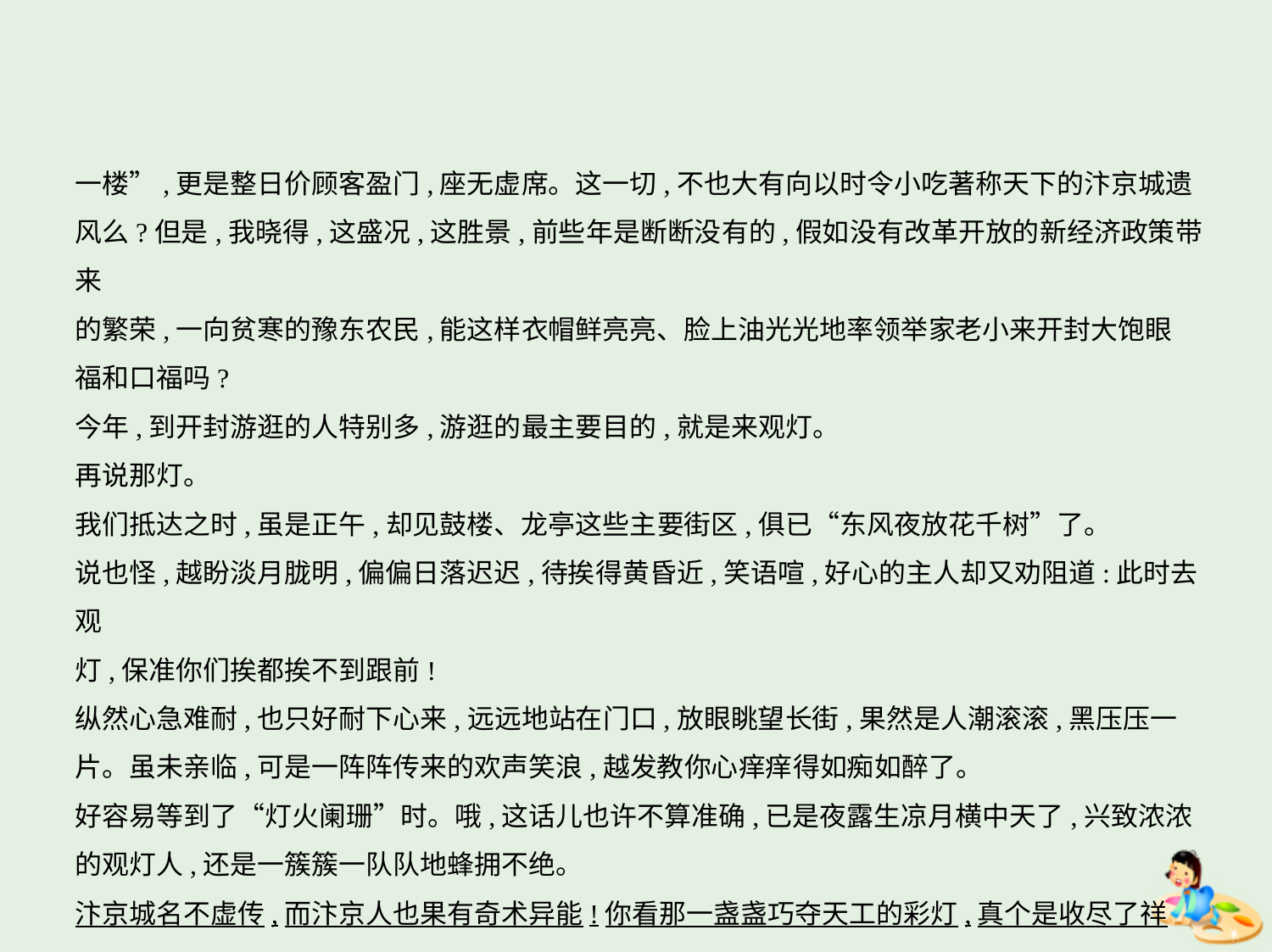

一楼”,更是整日价顾客盈门,座无虚席。这一切,不也大有向以时令小吃著称天下的汴京城遗
风么?但是,我晓得,这盛况,这胜景,前些年是断断没有的,假如没有改革开放的新经济政策带来
的繁荣,一向贫寒的豫东农民,能这样衣帽鲜亮亮、脸上油光光地率领举家老小来开封大饱眼
福和口福吗?
今年,到开封游逛的人特别多,游逛的最主要目的,就是来观灯。
再说那灯。
我们抵达之时,虽是正午,却见鼓楼、龙亭这些主要街区,俱已“东风夜放花千树”了。
说也怪,越盼淡月胧明,偏偏日落迟迟,待挨得黄昏近,笑语喧,好心的主人却又劝阻道:此时去观
灯,保准你们挨都挨不到跟前!
纵然心急难耐,也只好耐下心来,远远地站在门口,放眼眺望长街,果然是人潮滚滚,黑压压一
片。虽未亲临,可是一阵阵传来的欢声笑浪,越发教你心痒痒得如痴如醉了。
好容易等到了“灯火阑珊”时。哦,这话儿也许不算准确,已是夜露生凉月横中天了,兴致浓浓
的观灯人,还是一簇簇一队队地蜂拥不绝。
汴京城名不虚传,而汴京人也果有奇术异能!你看那一盏盏巧夺天工的彩灯,真个是收尽了祥